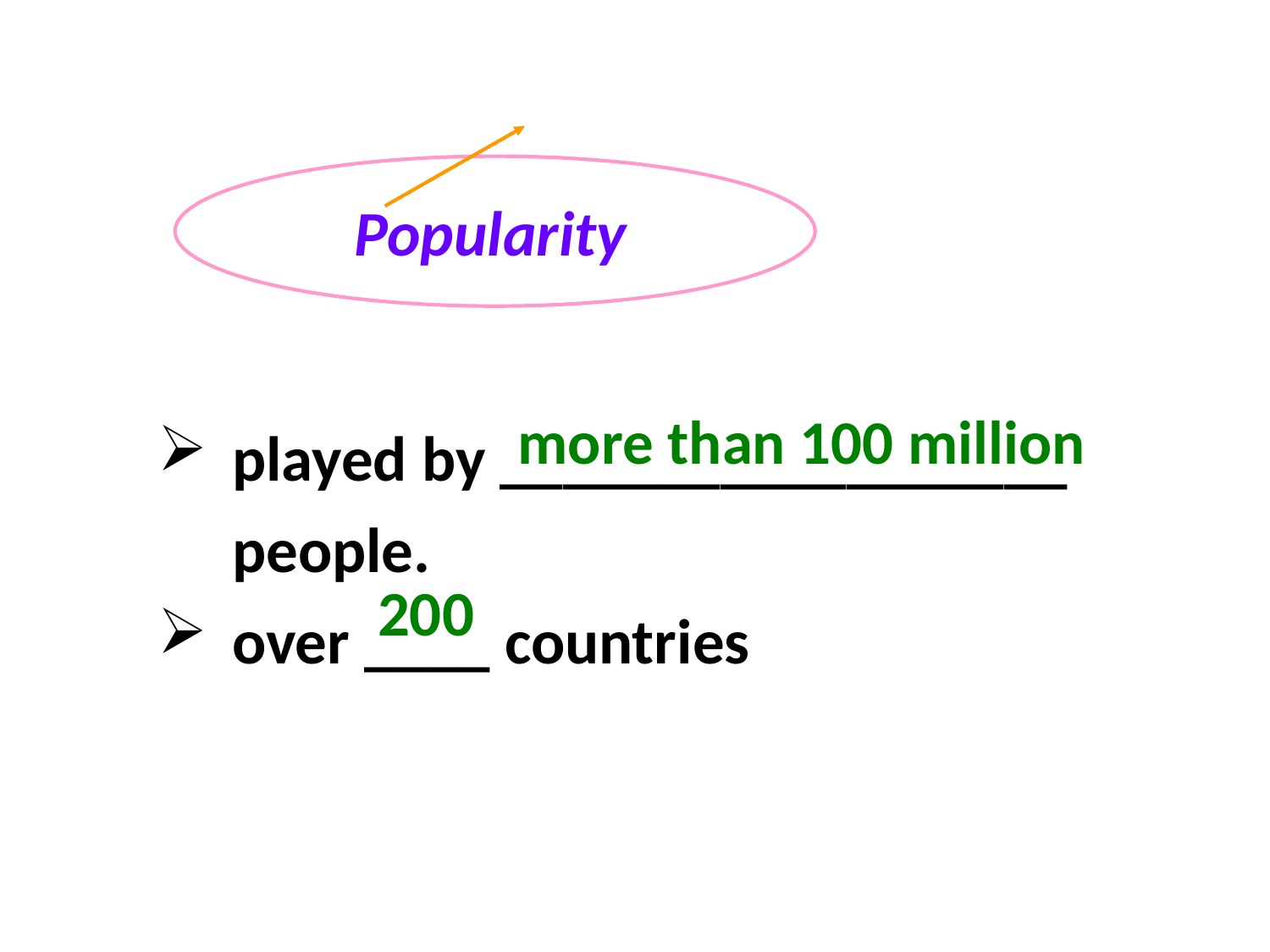

n. 受欢迎；普及

Popularity

played by __________________ people.
over ____ countries
more than 100 million
200